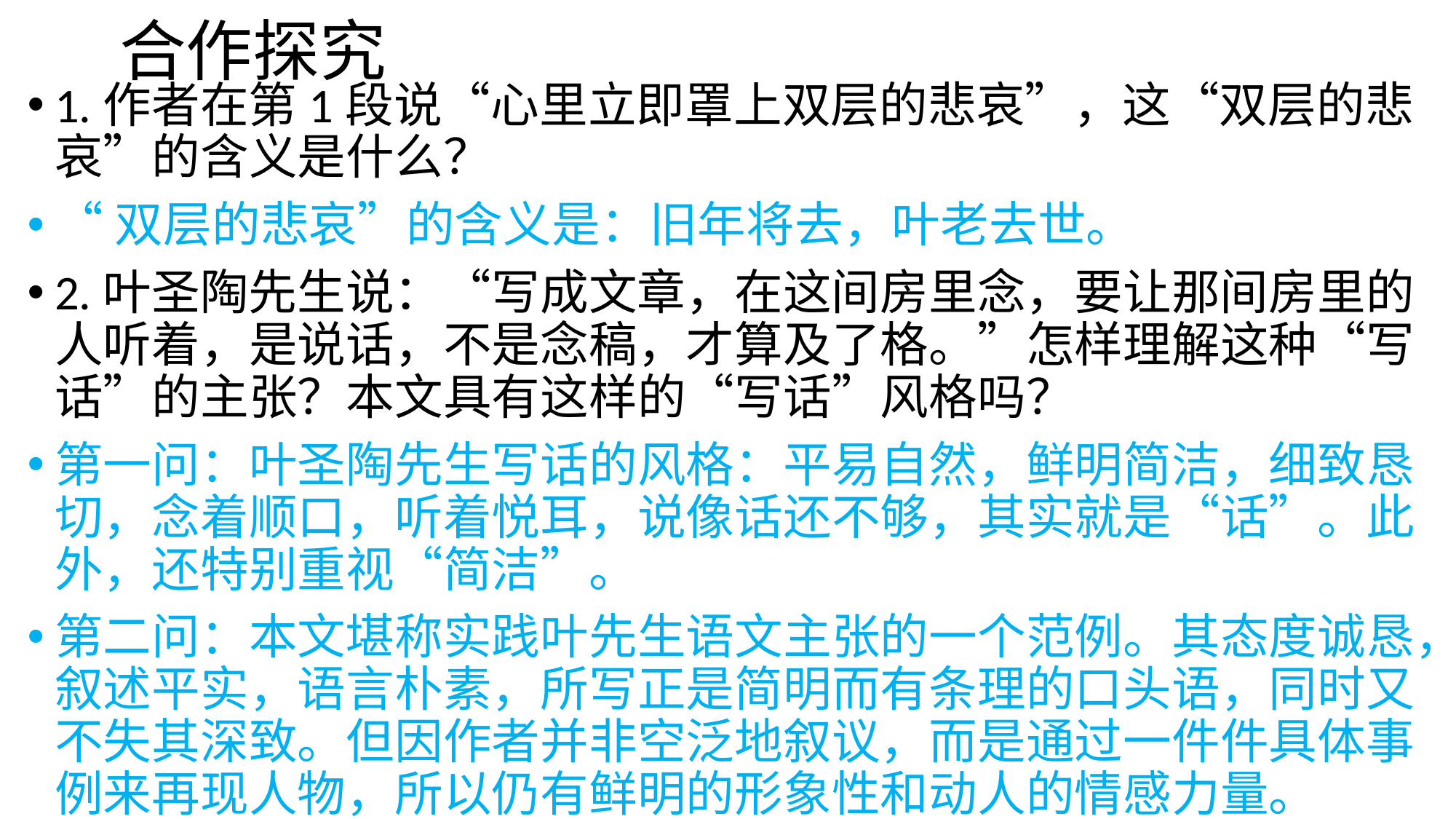

# 合作探究
1.作者在第1段说“心里立即罩上双层的悲哀”，这“双层的悲哀”的含义是什么？
“双层的悲哀”的含义是：旧年将去，叶老去世。
2.叶圣陶先生说：“写成文章，在这间房里念，要让那间房里的人听着，是说话，不是念稿，才算及了格。”怎样理解这种“写话”的主张？本文具有这样的“写话”风格吗？
第一问：叶圣陶先生写话的风格：平易自然，鲜明简洁，细致恳切，念着顺口，听着悦耳，说像话还不够，其实就是“话”。此外，还特别重视“简洁”。
第二问：本文堪称实践叶先生语文主张的一个范例。其态度诚恳，叙述平实，语言朴素，所写正是简明而有条理的口头语，同时又不失其深致。但因作者并非空泛地叙议，而是通过一件件具体事例来再现人物，所以仍有鲜明的形象性和动人的情感力量。